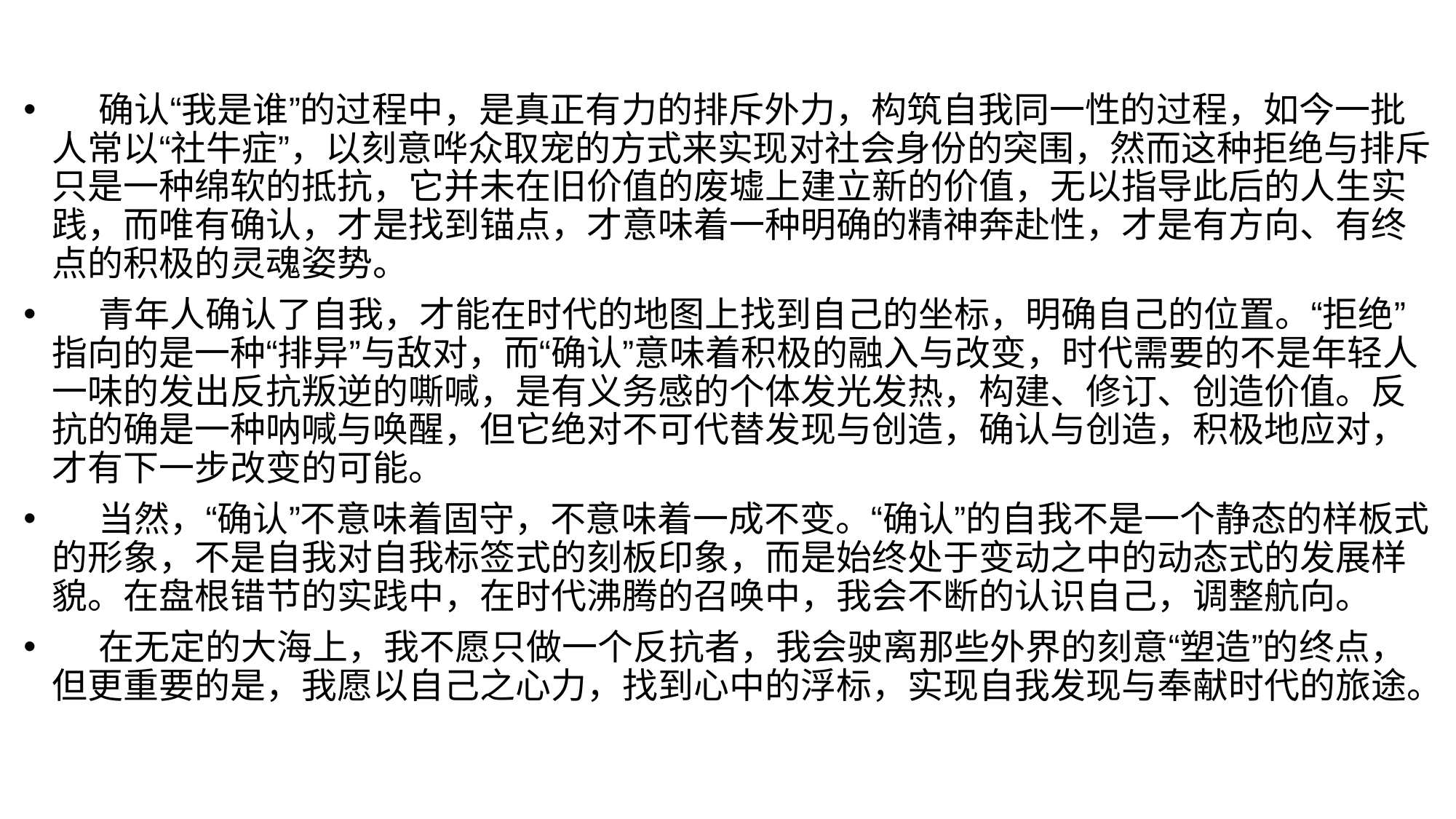

确认“我是谁”的过程中，是真正有力的排斥外力，构筑自我同一性的过程，如今一批人常以“社牛症”，以刻意哗众取宠的方式来实现对社会身份的突围，然而这种拒绝与排斥只是一种绵软的抵抗，它并未在旧价值的废墟上建立新的价值，无以指导此后的人生实践，而唯有确认，才是找到锚点，才意味着一种明确的精神奔赴性，才是有方向、有终点的积极的灵魂姿势。
    青年人确认了自我，才能在时代的地图上找到自己的坐标，明确自己的位置。“拒绝”指向的是一种“排异”与敌对，而“确认”意味着积极的融入与改变，时代需要的不是年轻人一味的发出反抗叛逆的嘶喊，是有义务感的个体发光发热，构建、修订、创造价值。反抗的确是一种呐喊与唤醒，但它绝对不可代替发现与创造，确认与创造，积极地应对，才有下一步改变的可能。
    当然，“确认”不意味着固守，不意味着一成不变。“确认”的自我不是一个静态的样板式的形象，不是自我对自我标签式的刻板印象，而是始终处于变动之中的动态式的发展样貌。在盘根错节的实践中，在时代沸腾的召唤中，我会不断的认识自己，调整航向。
    在无定的大海上，我不愿只做一个反抗者，我会驶离那些外界的刻意“塑造”的终点，但更重要的是，我愿以自己之心力，找到心中的浮标，实现自我发现与奉献时代的旅途。